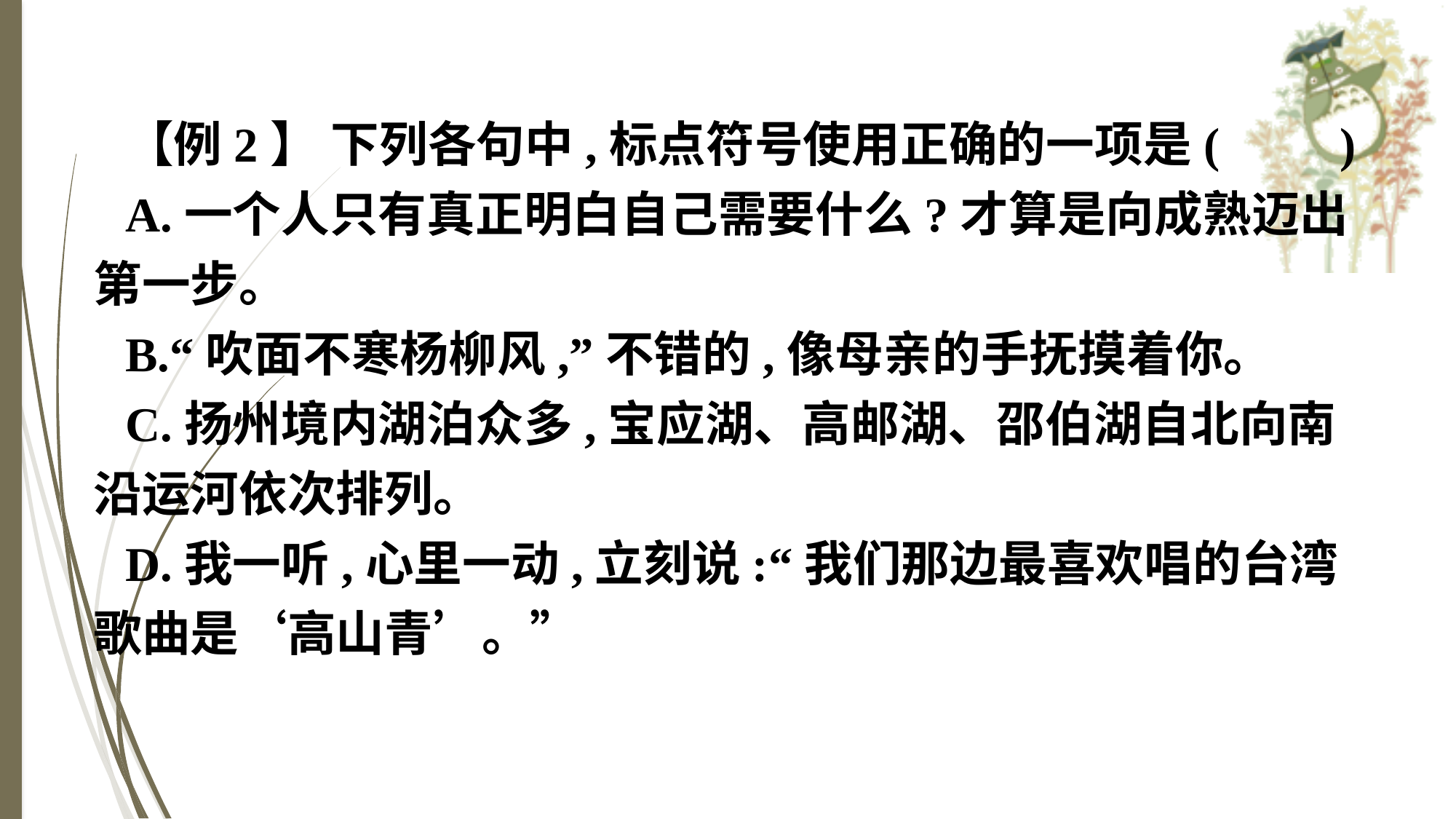

【例2】 下列各句中,标点符号使用正确的一项是(　　)
A.一个人只有真正明白自己需要什么?才算是向成熟迈出第一步。
B.“吹面不寒杨柳风,”不错的,像母亲的手抚摸着你。
C.扬州境内湖泊众多,宝应湖、高邮湖、邵伯湖自北向南沿运河依次排列。
D.我一听,心里一动,立刻说:“我们那边最喜欢唱的台湾歌曲是‘高山青’。”